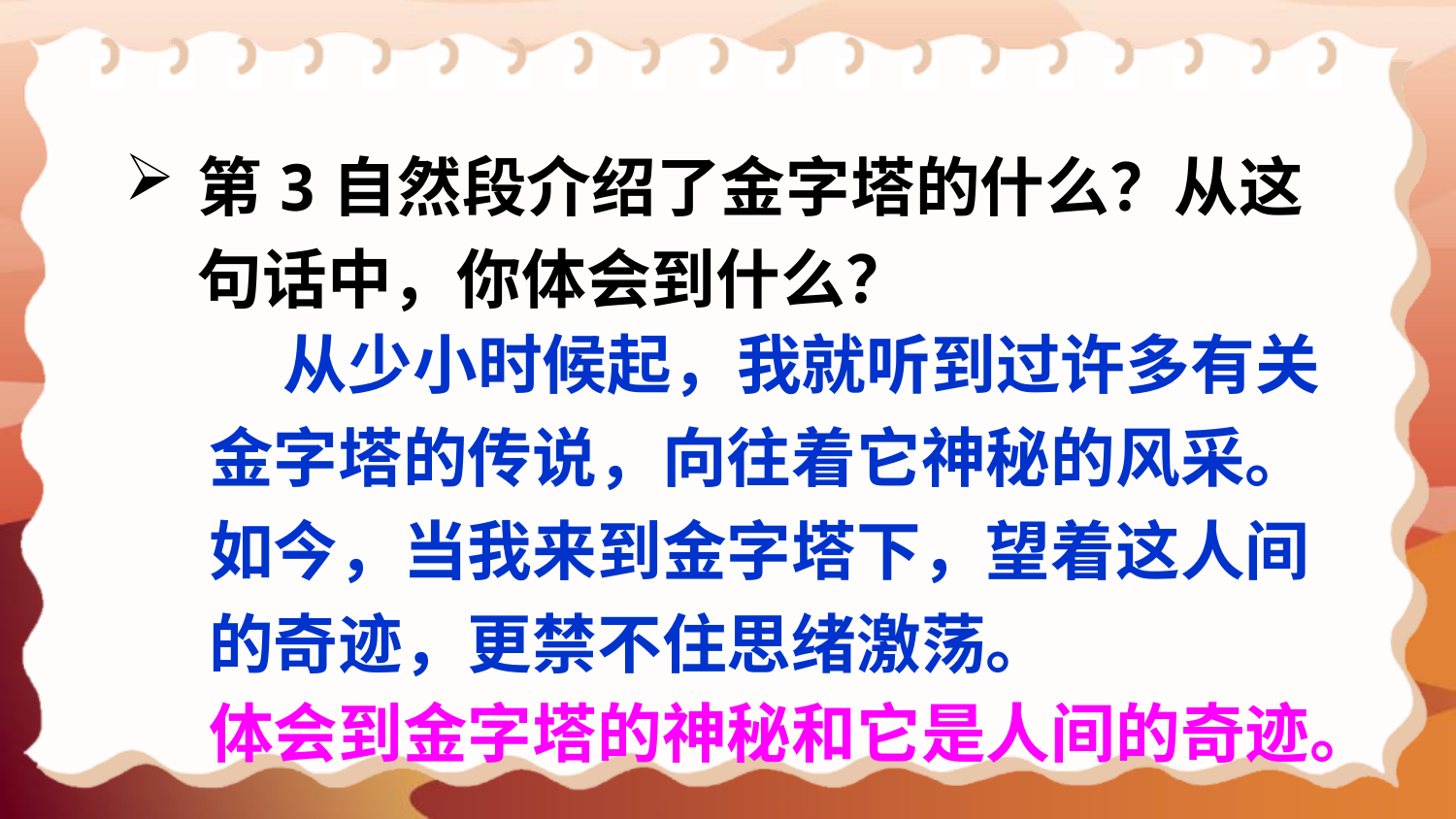

第3自然段介绍了金字塔的什么？从这句话中，你体会到什么？
    从少小时候起，我就听到过许多有关金字塔的传说，向往着它神秘的风采。如今，当我来到金字塔下，望着这人间的奇迹，更禁不住思绪激荡。
体会到金字塔的神秘和它是人间的奇迹。